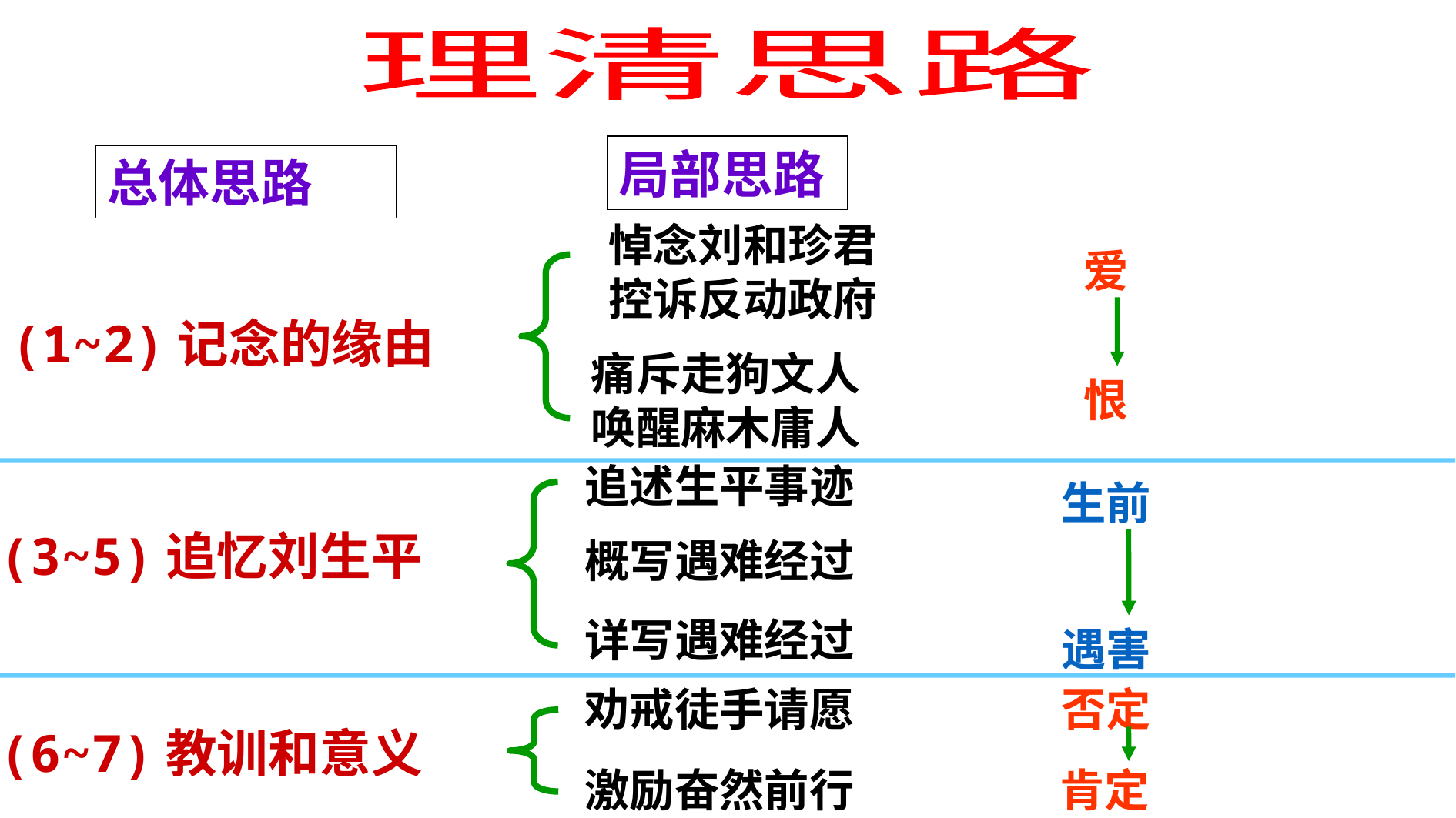

理清思路
#
局部思路
总体思路

悼念刘和珍君
控诉反动政府

爱

(1~2)记念的缘由
痛斥走狗文人
唤醒麻木庸人
恨
追述生平事迹

生前

(3~5)追忆刘生平
概写遇难经过

详写遇难经过
遇害

劝戒徒手请愿
否定

(6~7)教训和意义

激励奋然前行
肯定